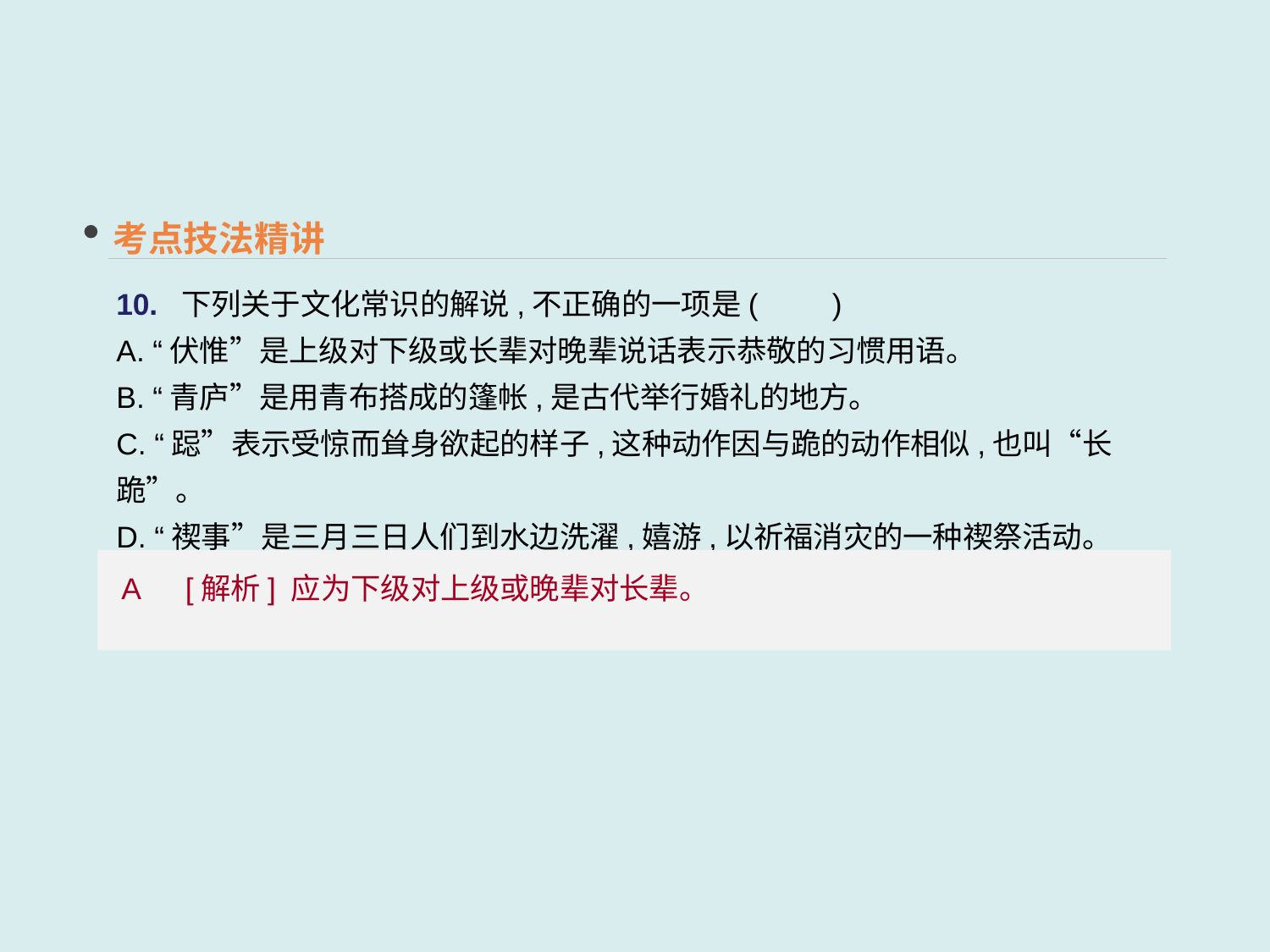

考点技法精讲

10.  下列关于文化常识的解说,不正确的一项是(　　)
A. “伏惟”是上级对下级或长辈对晚辈说话表示恭敬的习惯用语。
B. “青庐”是用青布搭成的篷帐,是古代举行婚礼的地方。
C. “跽”表示受惊而耸身欲起的样子,这种动作因与跪的动作相似,也叫“长跪”。
D. “禊事”是三月三日人们到水边洗濯,嬉游,以祈福消灾的一种禊祭活动。

A　[解析] 应为下级对上级或晚辈对长辈。